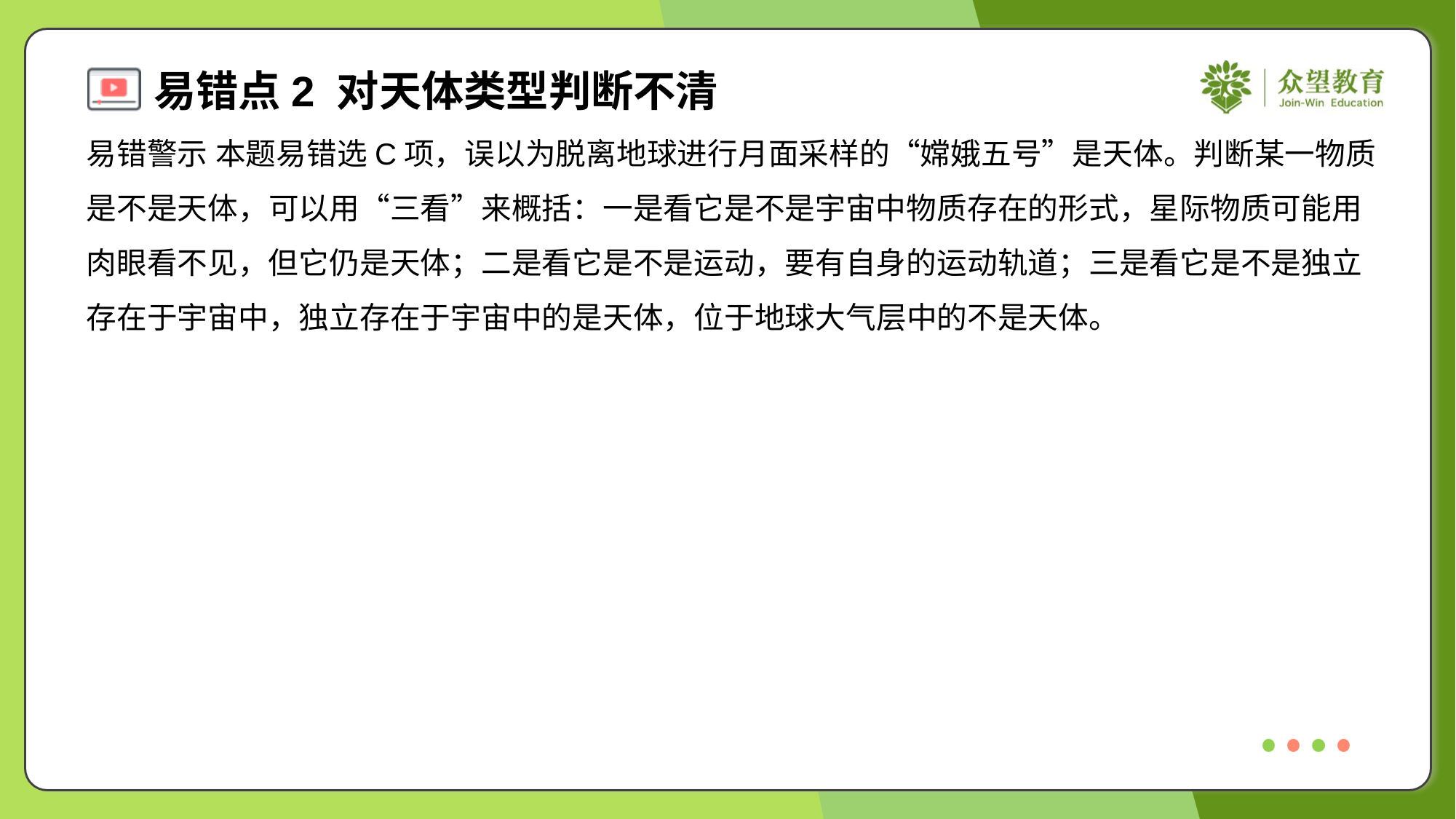

易错警示 本题易错选C项，误以为脱离地球进行月面采样的“嫦娥五号”是天体。判断某一物质
是不是天体，可以用“三看”来概括：一是看它是不是宇宙中物质存在的形式，星际物质可能用
肉眼看不见，但它仍是天体；二是看它是不是运动，要有自身的运动轨道；三是看它是不是独立
存在于宇宙中，独立存在于宇宙中的是天体，位于地球大气层中的不是天体。